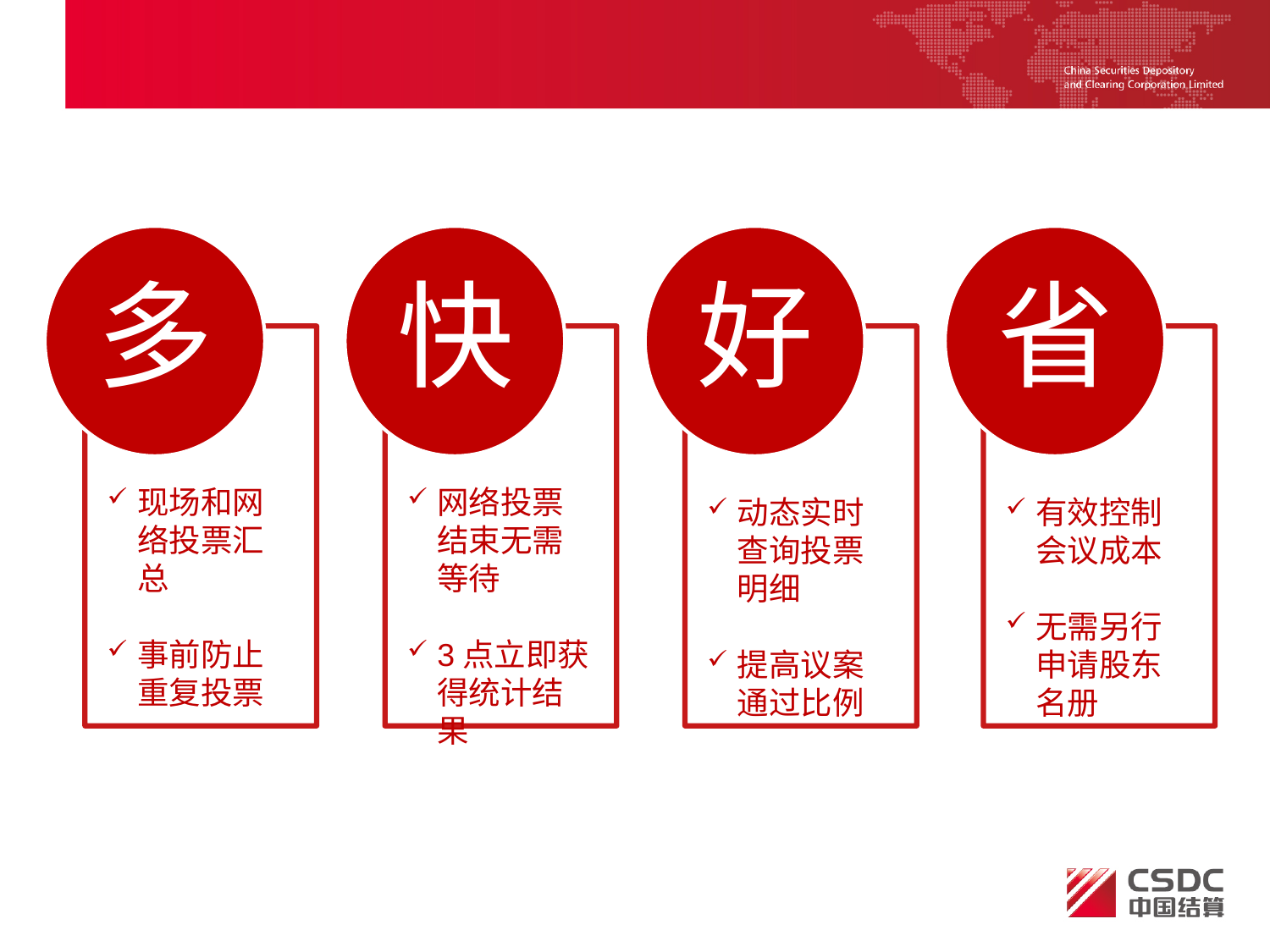

多
快
好
省

现场和网络投票汇总

事前防止重复投票
网络投票结束无需等待

3点立即获得统计结果

动态实时查询投票明细

提高议案通过比例
有效控制会议成本

无需另行申请股东名册